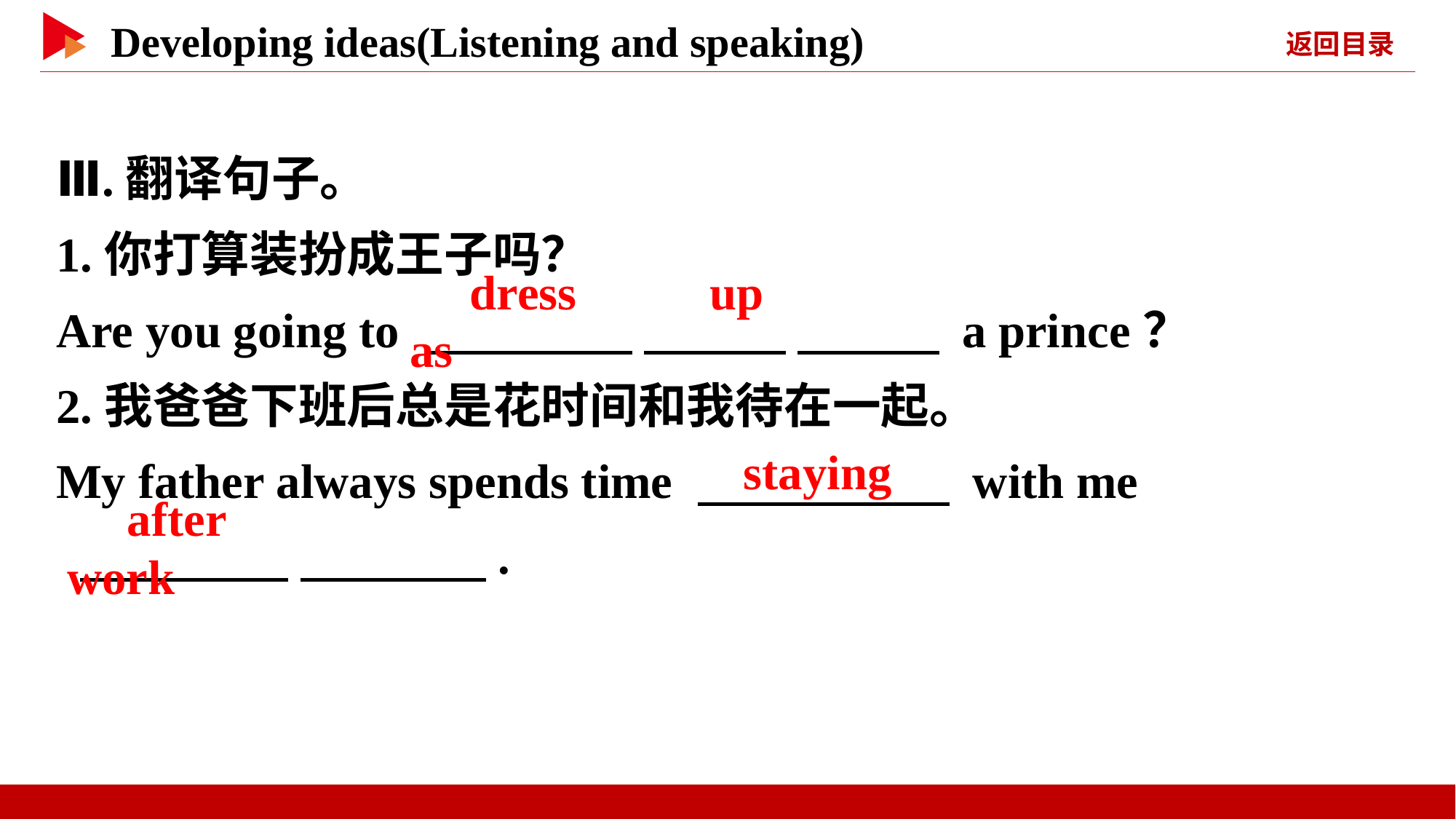

Ⅲ.翻译句子。
1.你打算装扮成王子吗？
Are you going to 　          　 　    　 　    　 a prince？
2.我爸爸下班后总是花时间和我待在一起。
My father always spends time 　              　 with me
 　          　 　        　.

　dress　 　up　 　as
　staying
　after　 　work